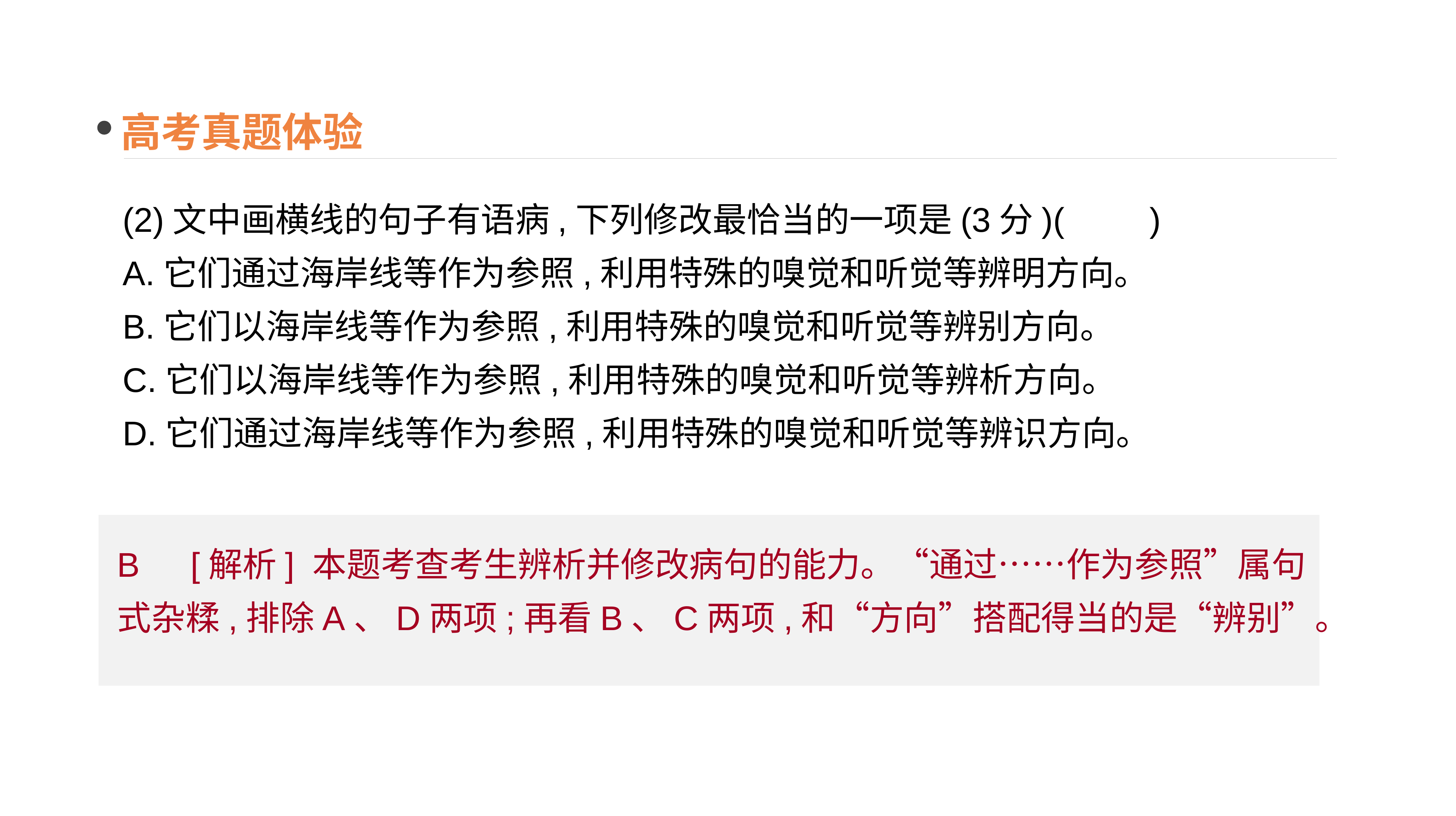

高考真题体验

(2)文中画横线的句子有语病,下列修改最恰当的一项是(3分)(　　)
A.它们通过海岸线等作为参照,利用特殊的嗅觉和听觉等辨明方向。
B.它们以海岸线等作为参照,利用特殊的嗅觉和听觉等辨别方向。
C.它们以海岸线等作为参照,利用特殊的嗅觉和听觉等辨析方向。
D.它们通过海岸线等作为参照,利用特殊的嗅觉和听觉等辨识方向。

B　[解析] 本题考查考生辨析并修改病句的能力。“通过……作为参照”属句式杂糅,排除A、D两项;再看B、C两项,和“方向”搭配得当的是“辨别”。